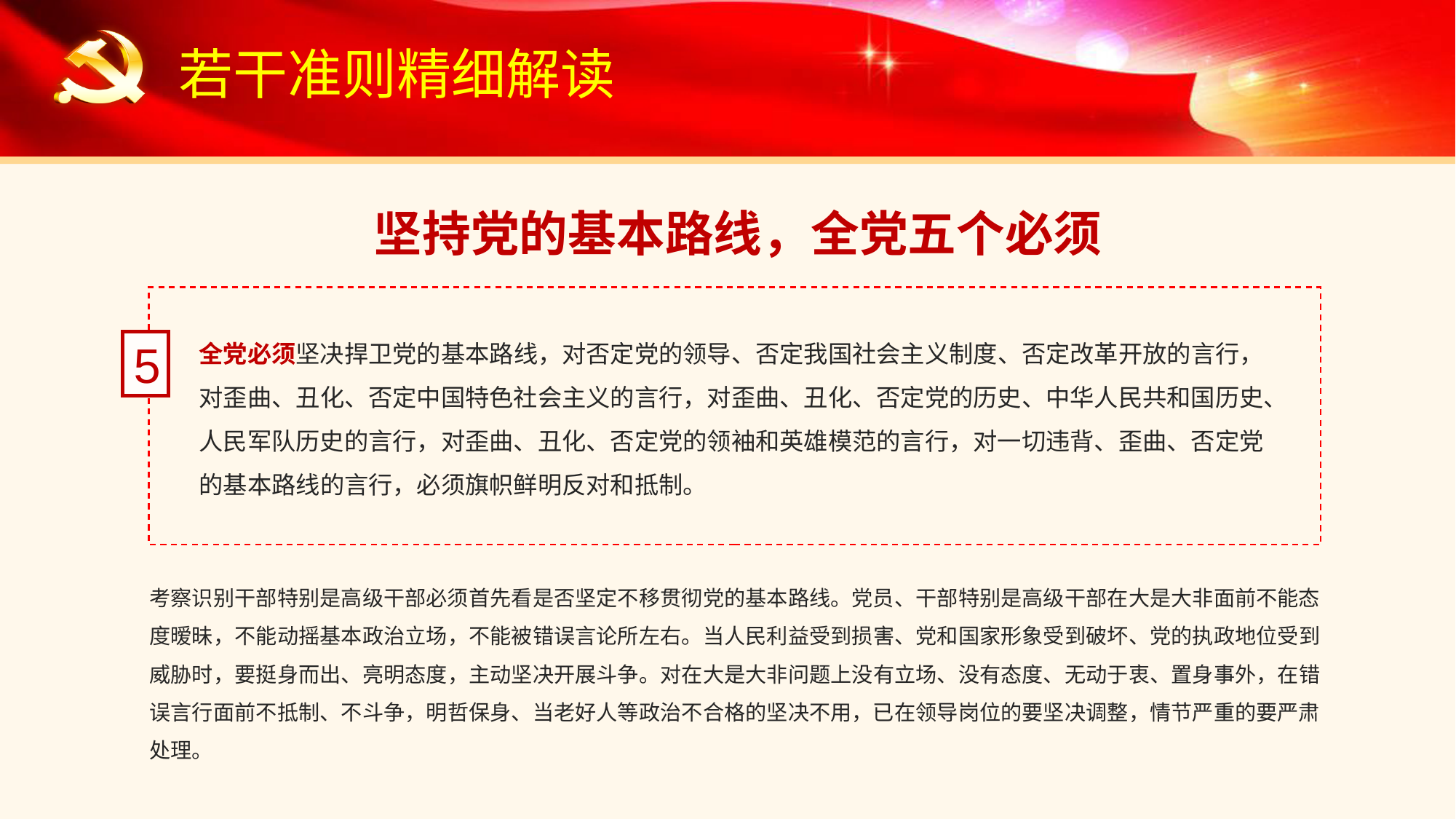

若干准则精细解读
坚持党的基本路线，全党五个必须

全党必须坚决捍卫党的基本路线，对否定党的领导、否定我国社会主义制度、否定改革开放的言行，对歪曲、丑化、否定中国特色社会主义的言行，对歪曲、丑化、否定党的历史、中华人民共和国历史、人民军队历史的言行，对歪曲、丑化、否定党的领袖和英雄模范的言行，对一切违背、歪曲、否定党的基本路线的言行，必须旗帜鲜明反对和抵制。
5
考察识别干部特别是高级干部必须首先看是否坚定不移贯彻党的基本路线。党员、干部特别是高级干部在大是大非面前不能态度暧昧，不能动摇基本政治立场，不能被错误言论所左右。当人民利益受到损害、党和国家形象受到破坏、党的执政地位受到威胁时，要挺身而出、亮明态度，主动坚决开展斗争。对在大是大非问题上没有立场、没有态度、无动于衷、置身事外，在错误言行面前不抵制、不斗争，明哲保身、当老好人等政治不合格的坚决不用，已在领导岗位的要坚决调整，情节严重的要严肃处理。